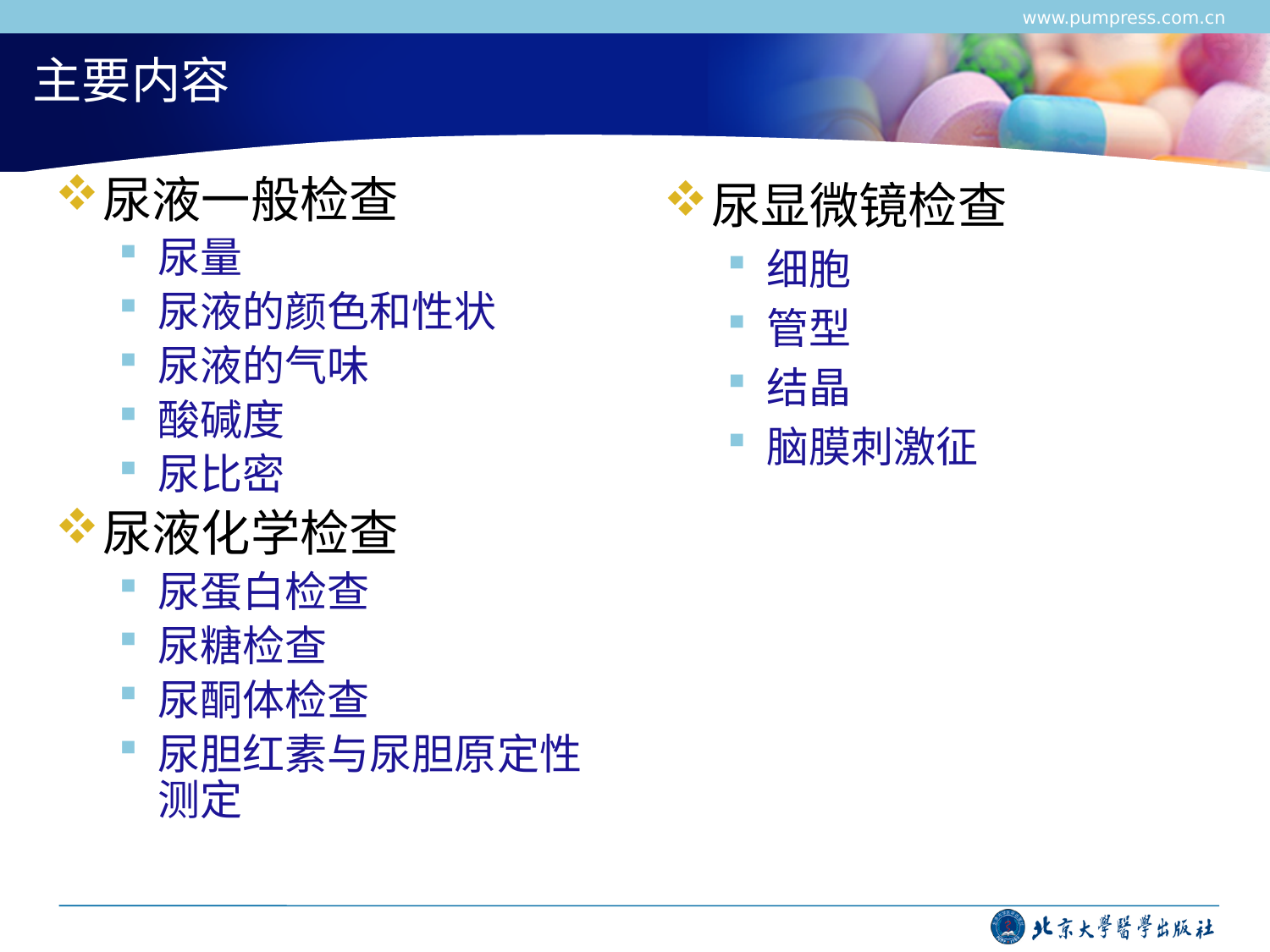

主要内容
www.pumpress.com.cn
尿液一般检查
尿量
尿液的颜色和性状
尿液的气味
酸碱度
尿比密
尿液化学检查
尿蛋白检查
尿糖检查
尿酮体检查
尿胆红素与尿胆原定性测定
尿显微镜检查
细胞
管型
结晶
脑膜刺激征